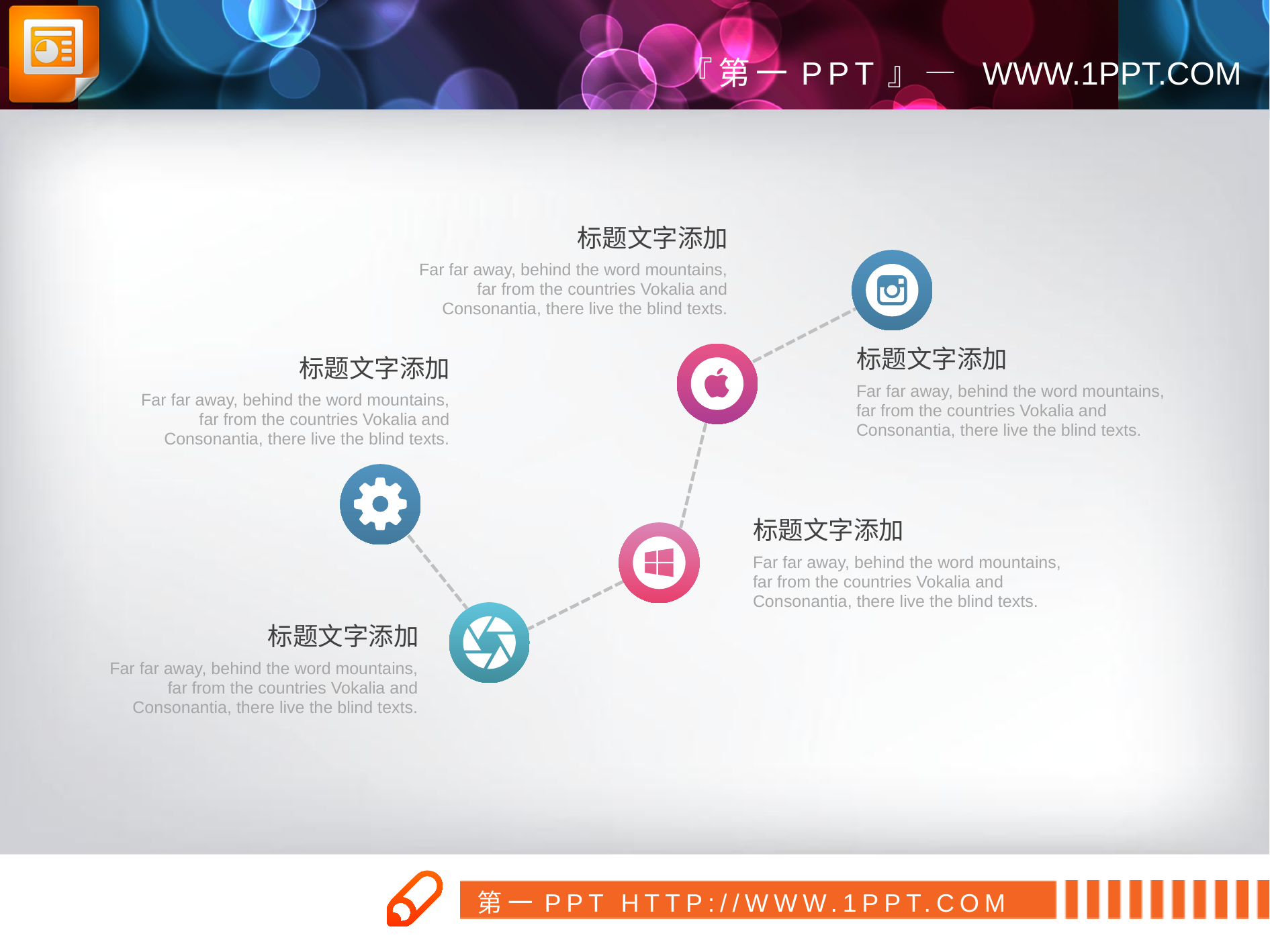

标题文字添加
Far far away, behind the word mountains, far from the countries Vokalia and Consonantia, there live the blind texts.

标题文字添加
Far far away, behind the word mountains, far from the countries Vokalia and Consonantia, there live the blind texts.
标题文字添加
Far far away, behind the word mountains, far from the countries Vokalia and Consonantia, there live the blind texts.
标题文字添加
Far far away, behind the word mountains, far from the countries Vokalia and Consonantia, there live the blind texts.
标题文字添加
Far far away, behind the word mountains, far from the countries Vokalia and Consonantia, there live the blind texts.